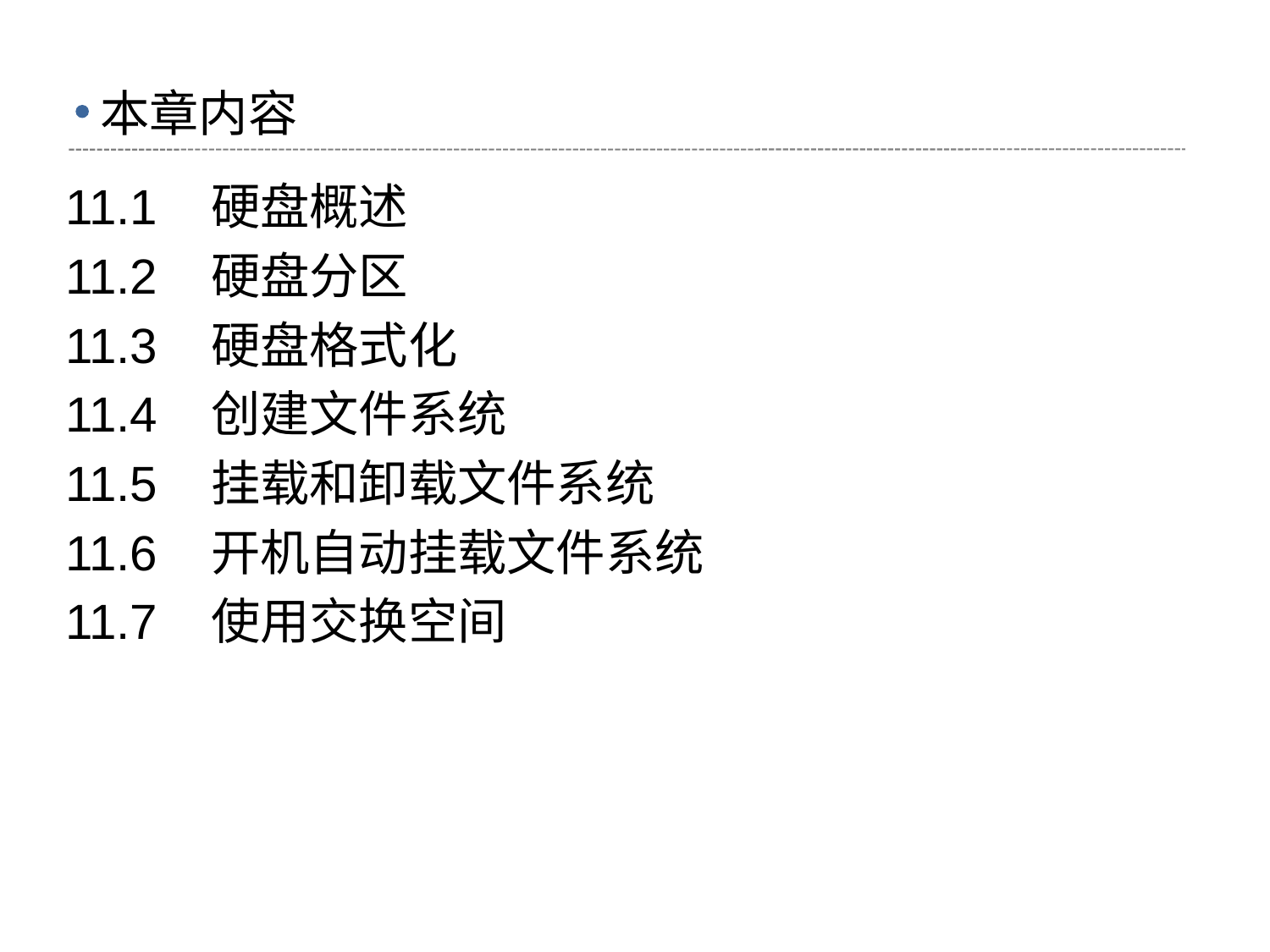

# 本章内容
11.1   硬盘概述
11.2   硬盘分区
11.3   硬盘格式化
11.4   创建文件系统
11.5   挂载和卸载文件系统
11.6   开机自动挂载文件系统
11.7   使用交换空间